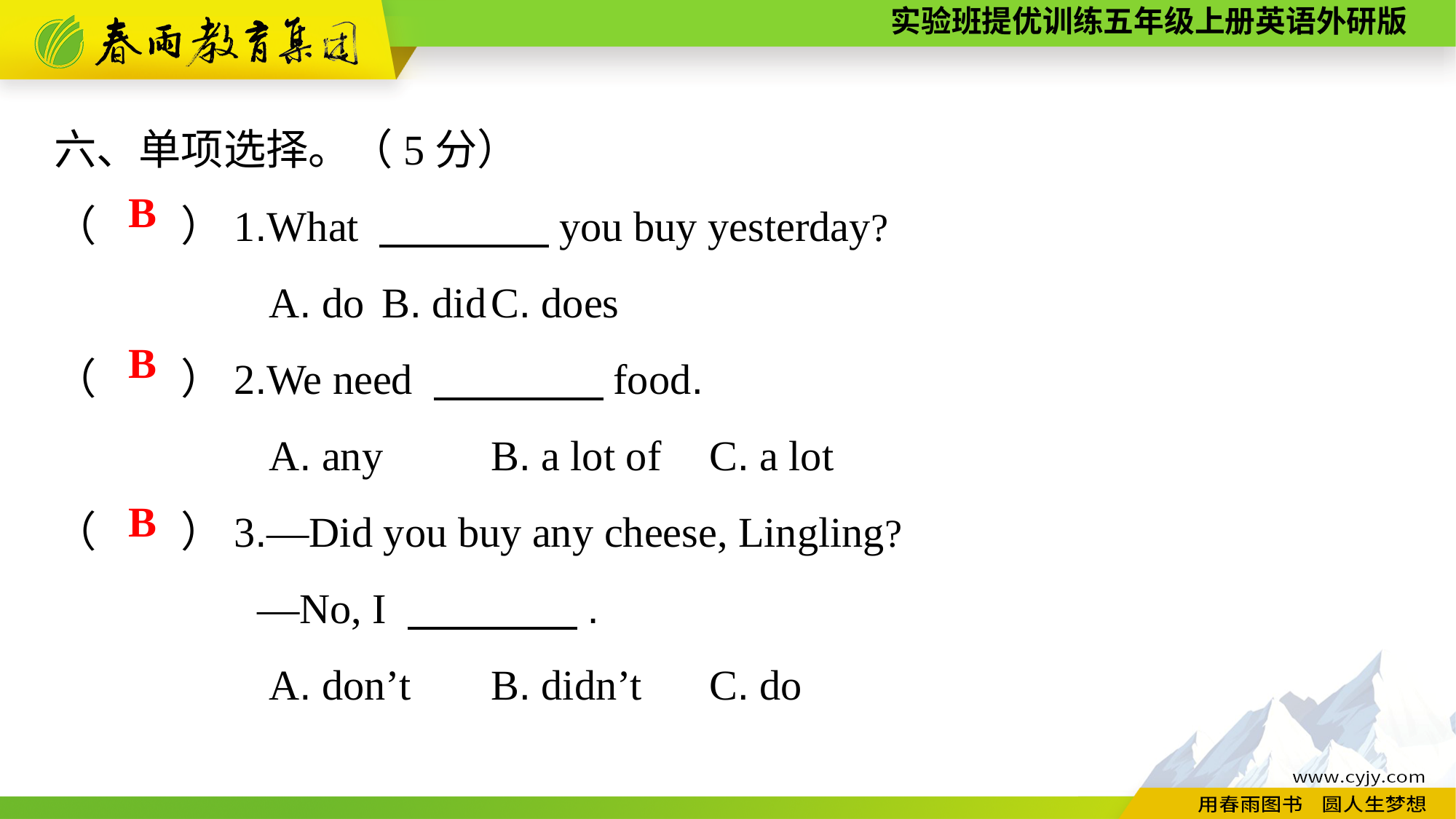

六、单项选择。（5分）
（　　）1.What 　　　　you buy yesterday?
A. do	B. did	C. does
（　　）2.We need 　　　　food.
A. any	B. a lot of	C. a lot
（　　）3.—Did you buy any cheese, Lingling?
—No, I 　　　　.
A. don’t	B. didn’t	C. do
B
B
B